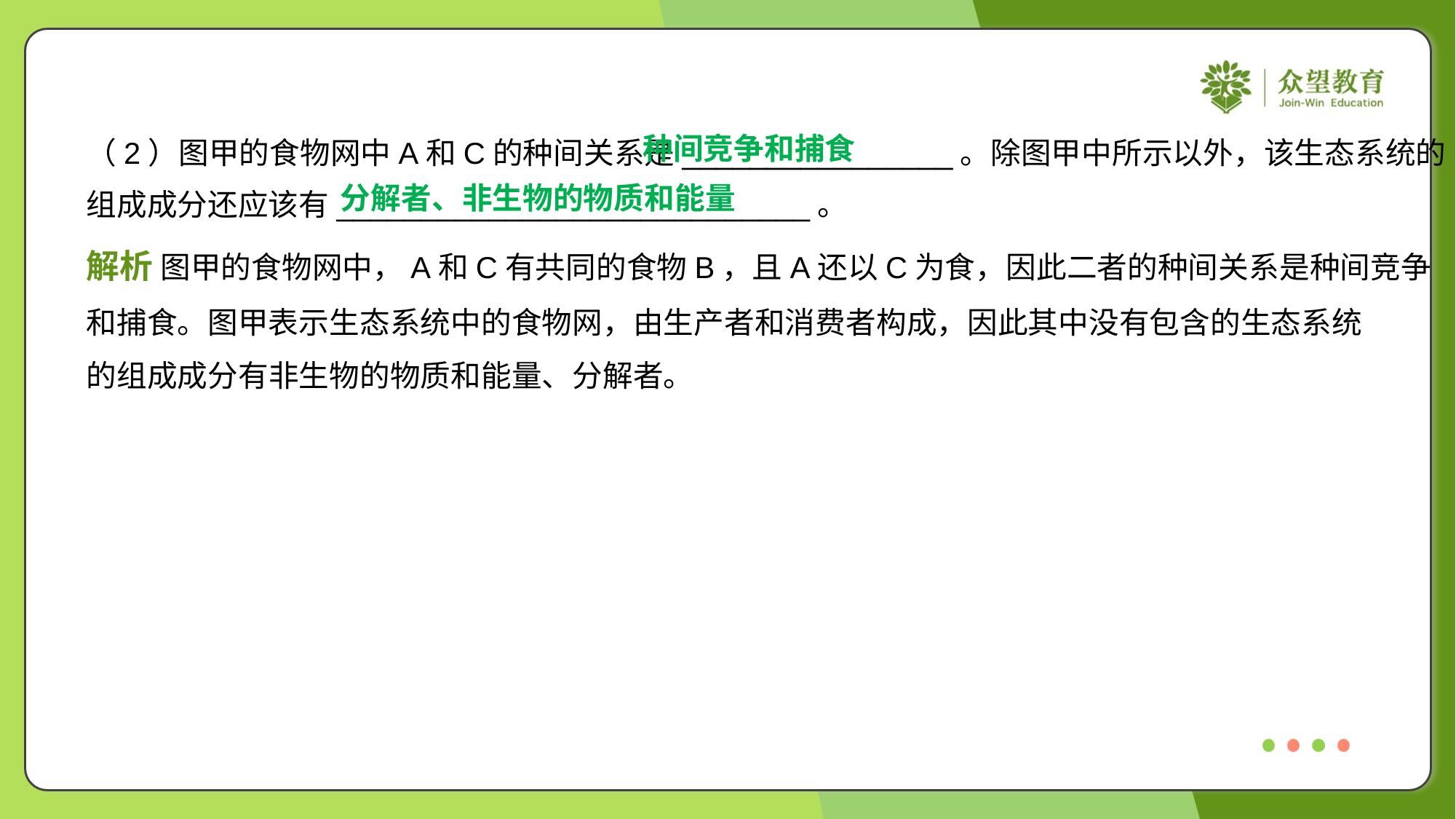

种间竞争和捕食
（2）图甲的食物网中A和C的种间关系是________________。除图甲中所示以外，该生态系统的
组成成分还应该有____________________________。
分解者、非生物的物质和能量
解析 图甲的食物网中，A和C有共同的食物B，且A还以C为食，因此二者的种间关系是种间竞争
和捕食。图甲表示生态系统中的食物网，由生产者和消费者构成，因此其中没有包含的生态系统
的组成成分有非生物的物质和能量、分解者。